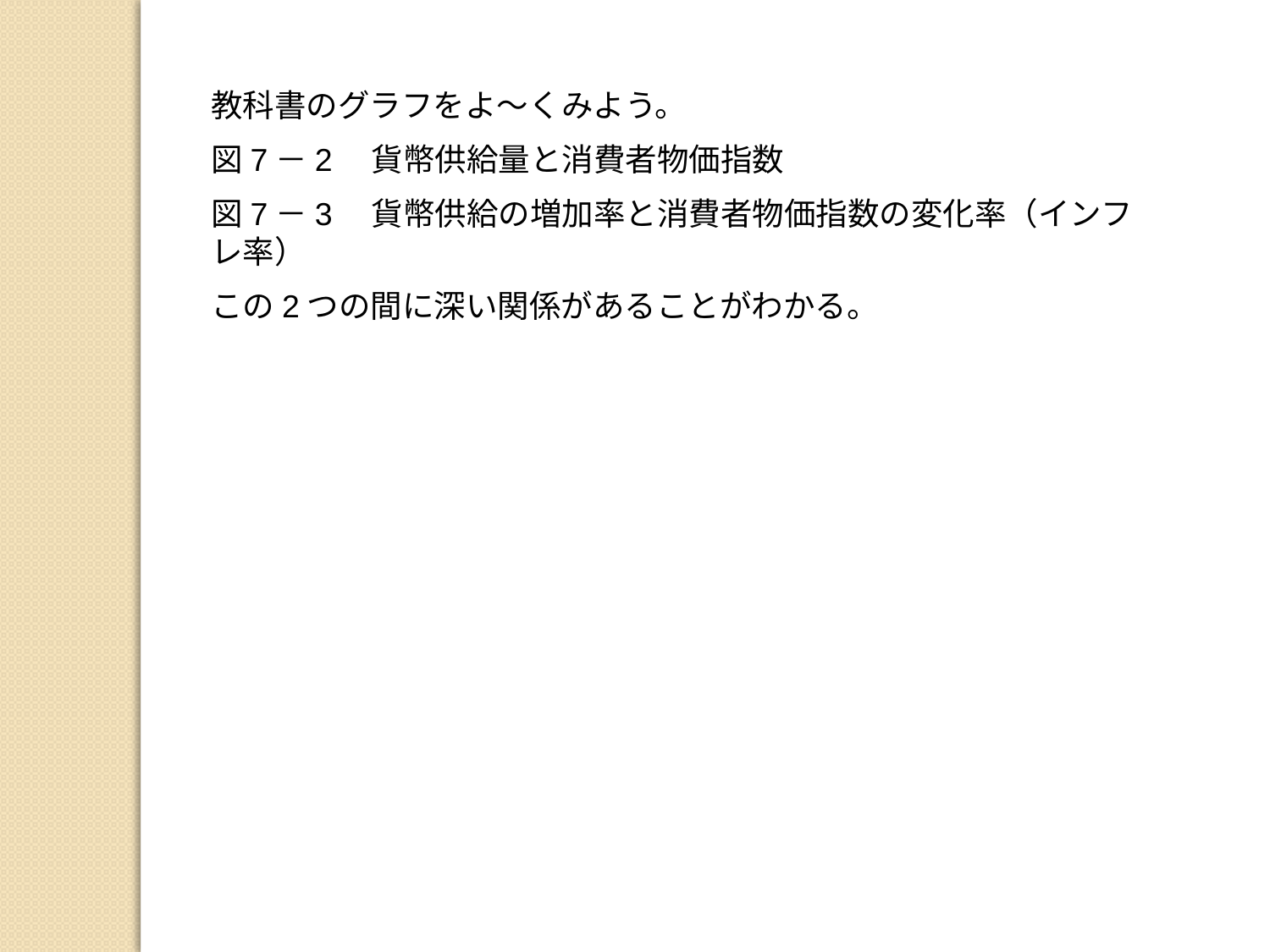

教科書のグラフをよ～くみよう。
図7－2　貨幣供給量と消費者物価指数
図7－3　貨幣供給の増加率と消費者物価指数の変化率（インフレ率）
この2つの間に深い関係があることがわかる。